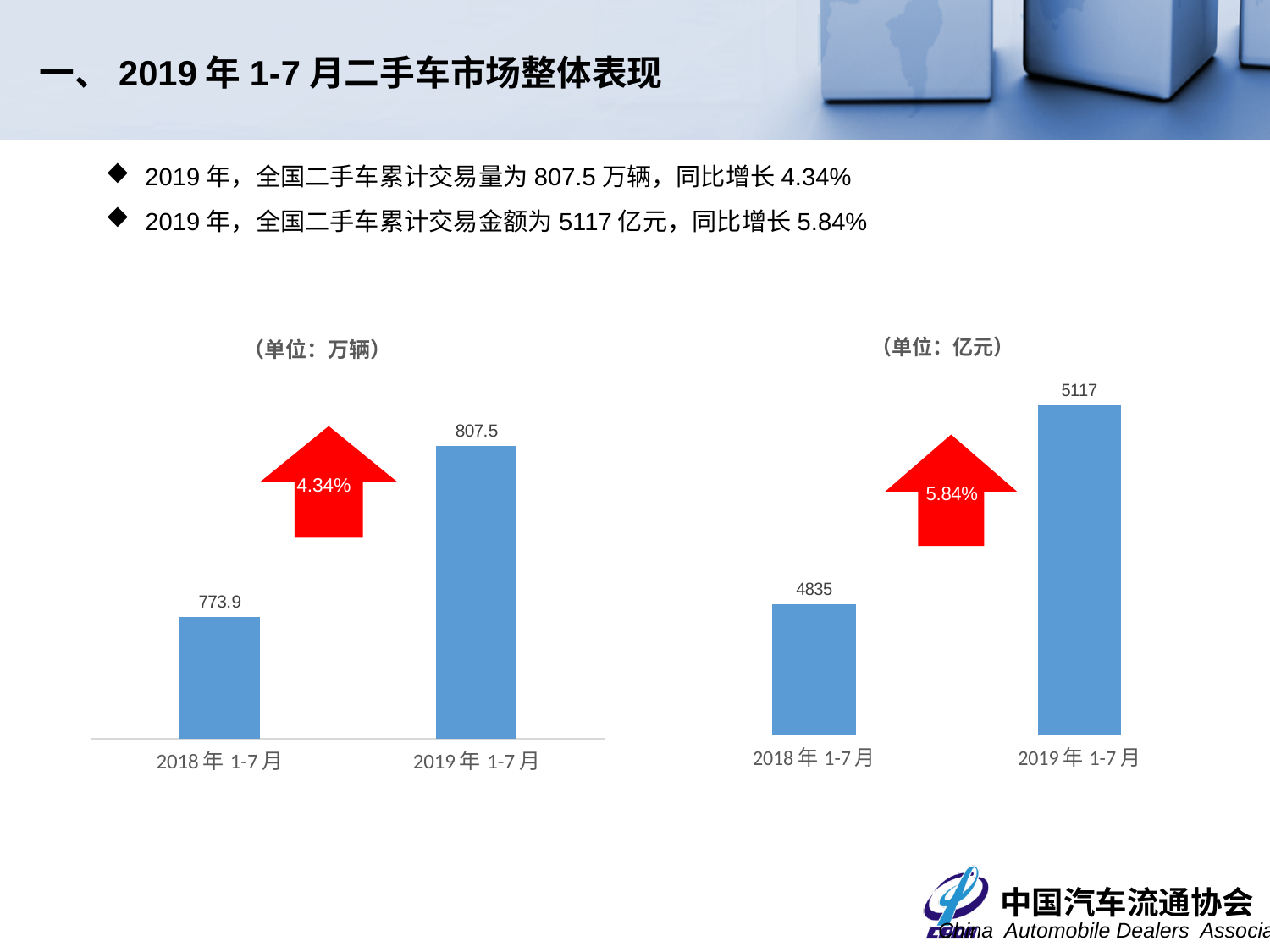

一、2019年1-7月二手车市场整体表现
2019年，全国二手车累计交易量为807.5万辆，同比增长4.34%
2019年，全国二手车累计交易金额为5117亿元，同比增长5.84%

### Chart:

| Category | （单位：万辆） |
|---|---|
| 2018年1-7月 | 773.895 |
| 2019年1-7月 | 807.4822 |

### Chart:

| Category | （单位：亿元） |
|---|---|
| 2018年1-7月 | 4834.55719638675 |
| 2019年1-7月 | 5116.670004715485 |
3.93%